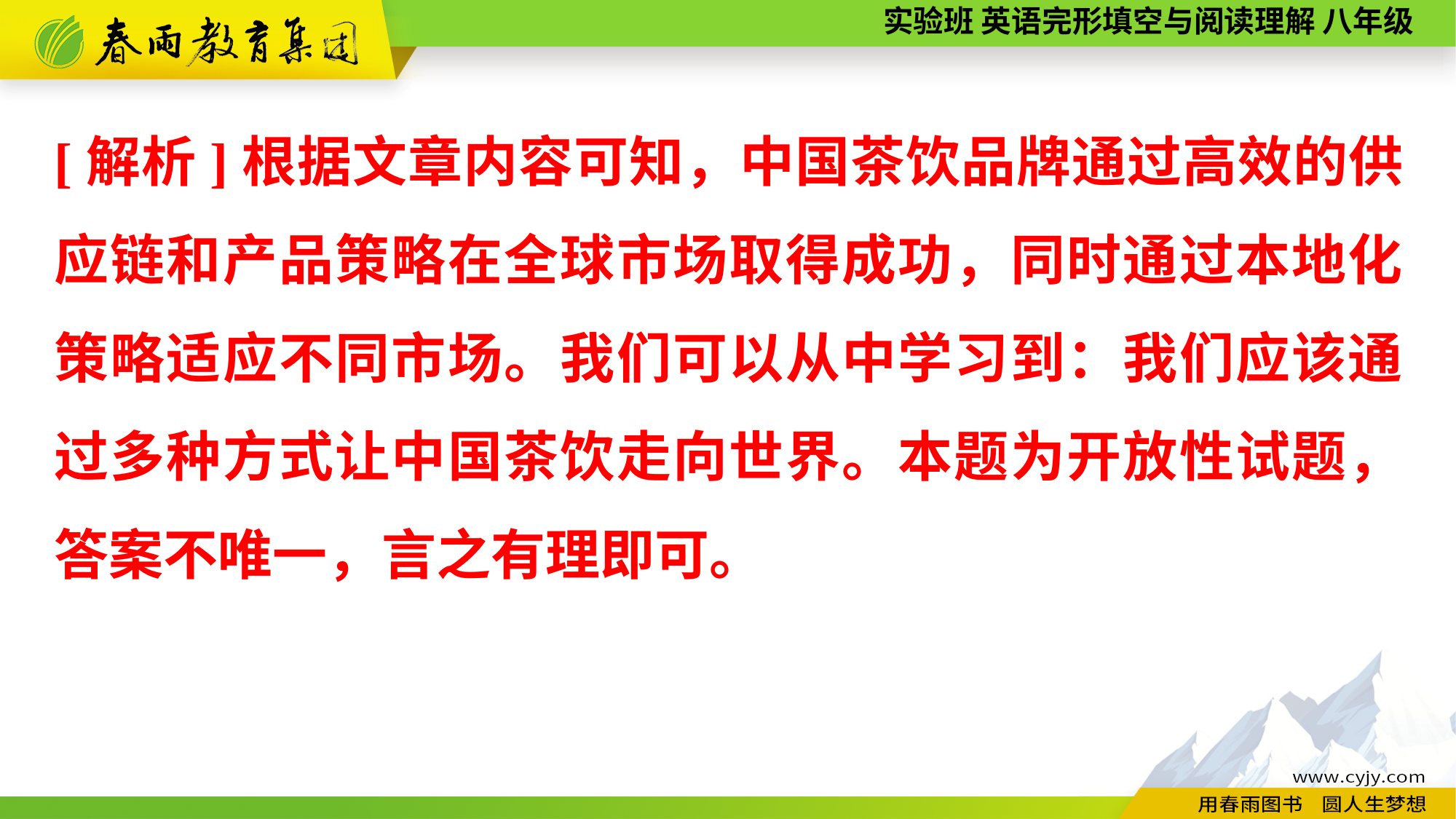

[解析]根据文章内容可知，中国茶饮品牌通过高效的供应链和产品策略在全球市场取得成功，同时通过本地化策略适应不同市场。我们可以从中学习到：我们应该通过多种方式让中国茶饮走向世界。本题为开放性试题，答案不唯一，言之有理即可。